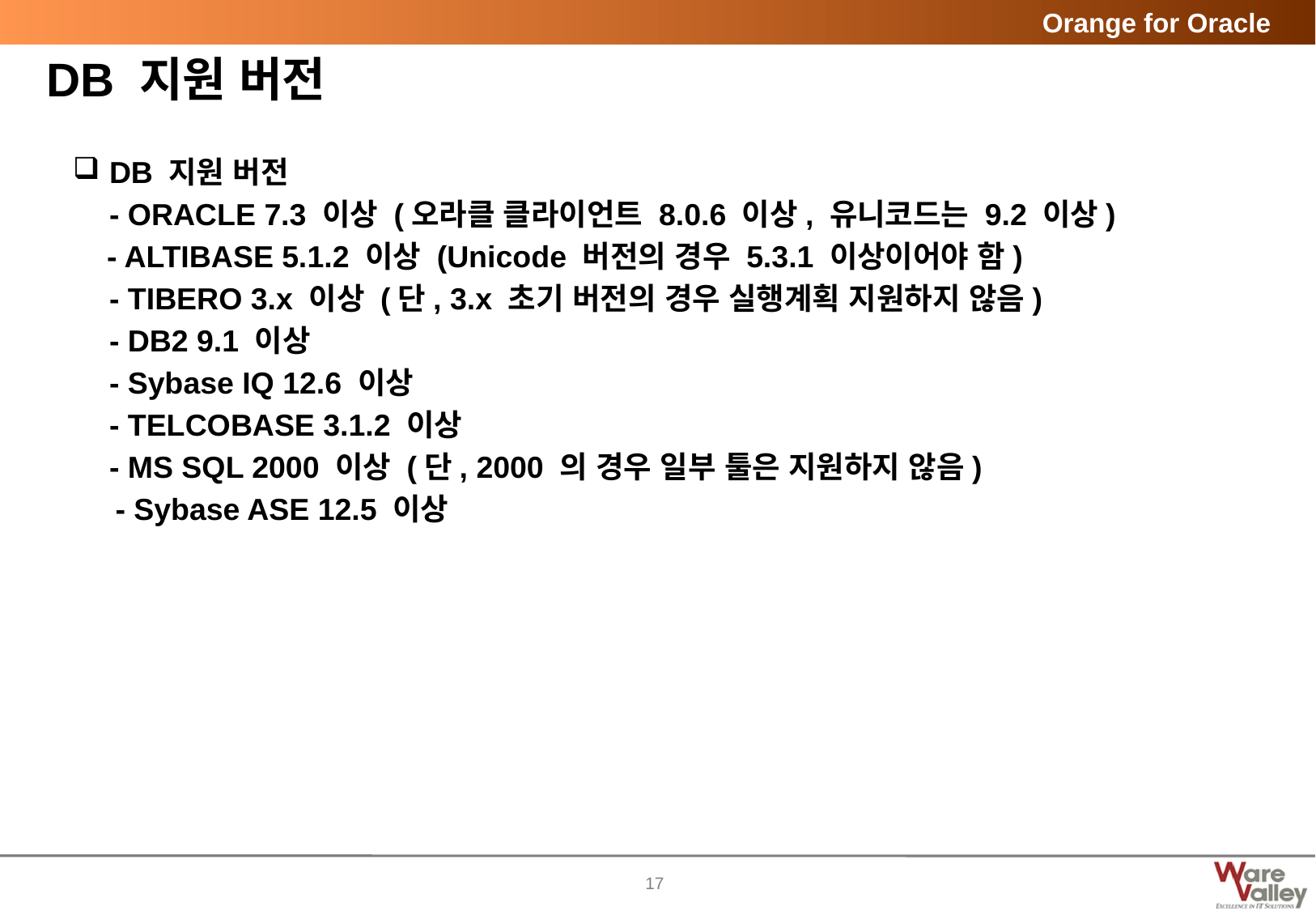

# DB 지원 버전
DB 지원 버전
	- ORACLE 7.3 이상 (오라클 클라이언트 8.0.6 이상, 유니코드는 9.2 이상)
    - ALTIBASE 5.1.2 이상 (Unicode 버전의 경우 5.3.1 이상이어야 함)
	- TIBERO 3.x 이상 (단, 3.x 초기 버전의 경우 실행계획 지원하지 않음)
	- DB2 9.1 이상
	- Sybase IQ 12.6 이상
	- TELCOBASE 3.1.2 이상
	- MS SQL 2000 이상 (단, 2000 의 경우 일부 툴은 지원하지 않음)
     - Sybase ASE 12.5 이상